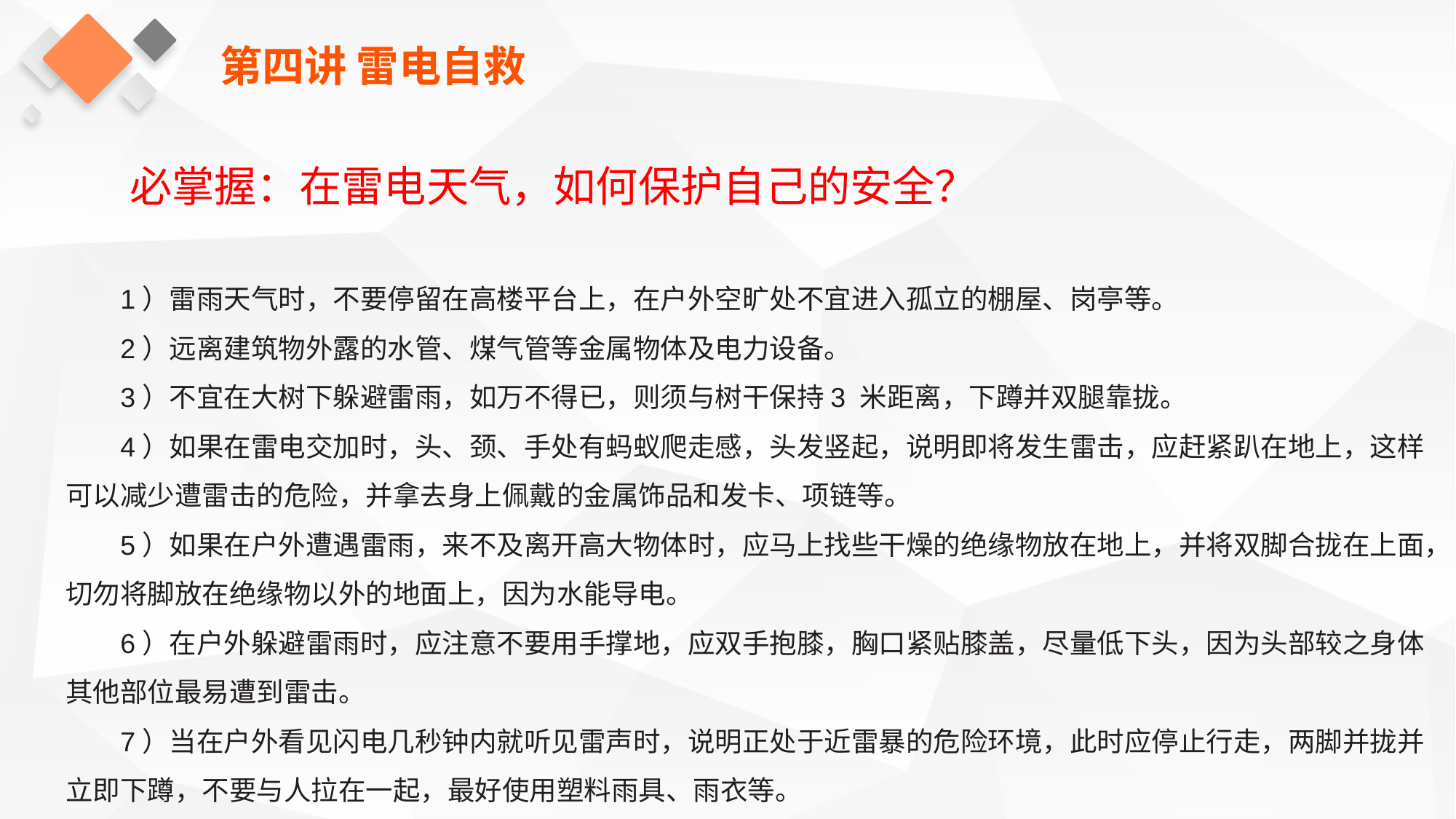

第四讲 雷电自救
必掌握：在雷电天气，如何保护自己的安全？
1）雷雨天气时，不要停留在高楼平台上，在户外空旷处不宜进入孤立的棚屋、岗亭等。
2）远离建筑物外露的水管、煤气管等金属物体及电力设备。
3）不宜在大树下躲避雷雨，如万不得已，则须与树干保持3 米距离，下蹲并双腿靠拢。
4）如果在雷电交加时，头、颈、手处有蚂蚁爬走感，头发竖起，说明即将发生雷击，应赶紧趴在地上，这样可以减少遭雷击的危险，并拿去身上佩戴的金属饰品和发卡、项链等。
5）如果在户外遭遇雷雨，来不及离开高大物体时，应马上找些干燥的绝缘物放在地上，并将双脚合拢在上面，切勿将脚放在绝缘物以外的地面上，因为水能导电。
6）在户外躲避雷雨时，应注意不要用手撑地，应双手抱膝，胸口紧贴膝盖，尽量低下头，因为头部较之身体其他部位最易遭到雷击。
7）当在户外看见闪电几秒钟内就听见雷声时，说明正处于近雷暴的危险环境，此时应停止行走，两脚并拢并立即下蹲，不要与人拉在一起，最好使用塑料雨具、雨衣等。